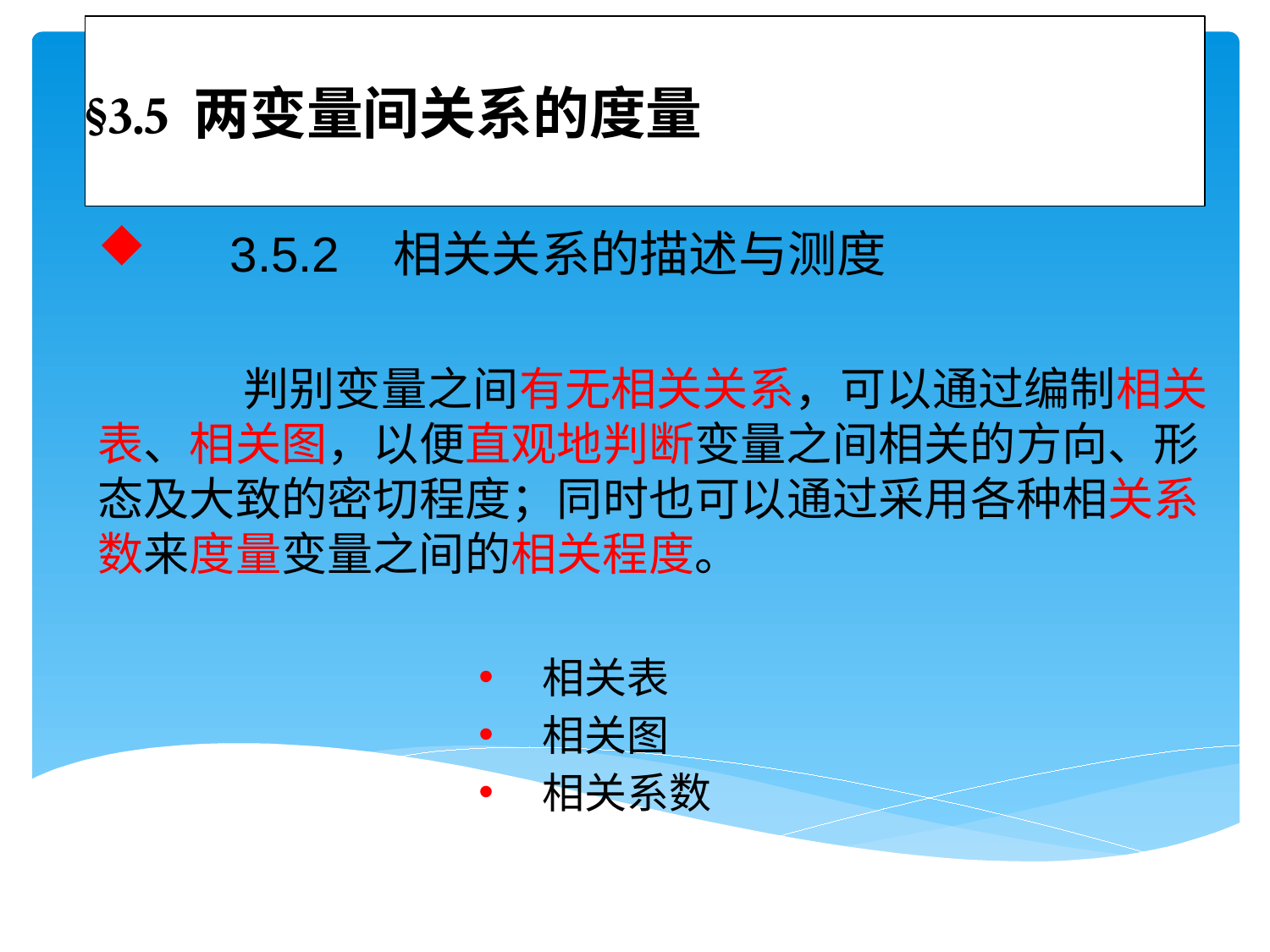

# §3.5 两变量间关系的度量
     3.5.2   相关关系的描述与测度

             判别变量之间有无相关关系，可以通过编制相关表、相关图，以便直观地判断变量之间相关的方向、形态及大致的密切程度；同时也可以通过采用各种相关系数来度量变量之间的相关程度。

相关表
相关图
相关系数